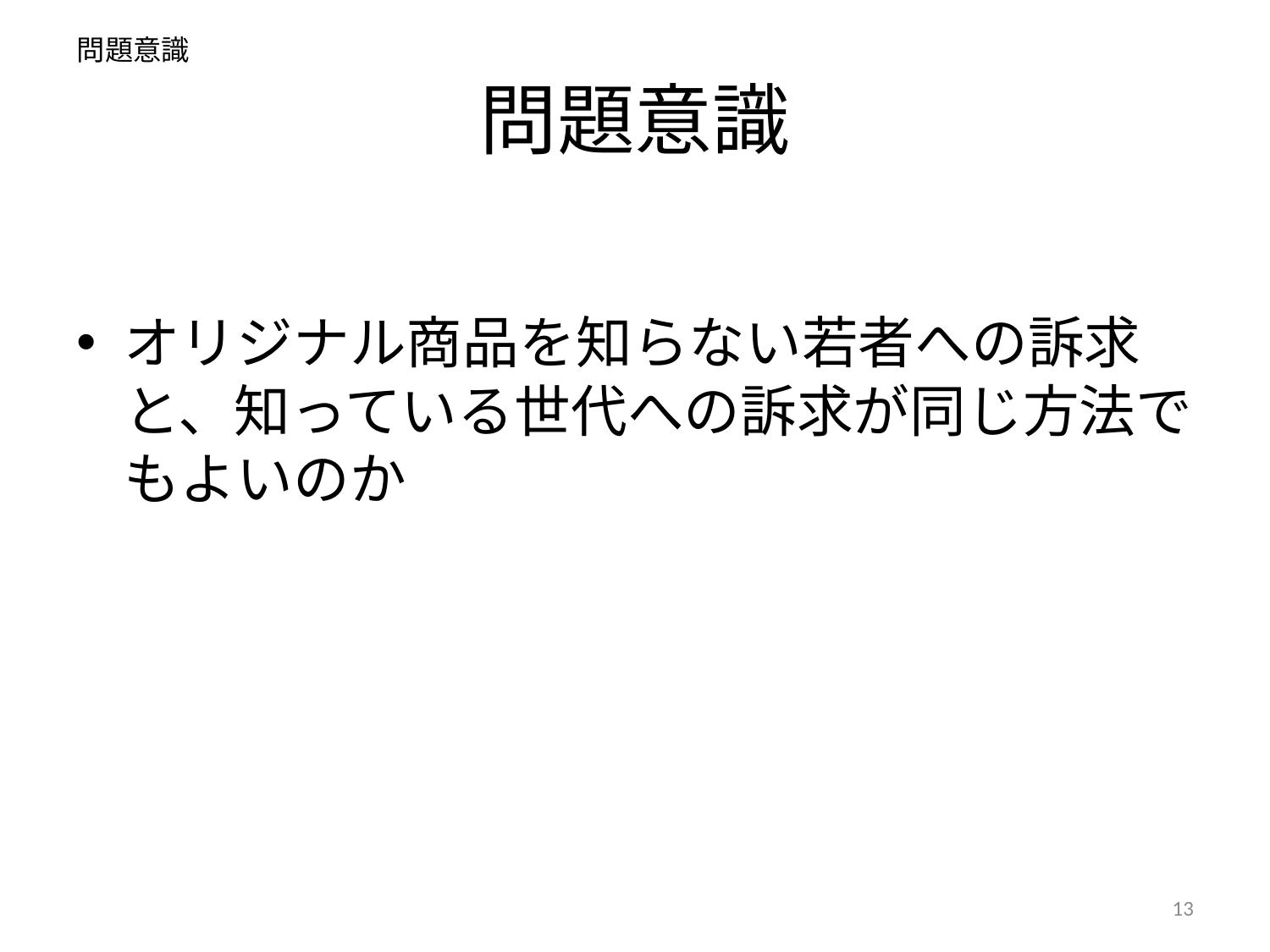

問題意識
# 問題意識

オリジナル商品を知らない若者への訴求と、知っている世代への訴求が同じ方法でもよいのか
13